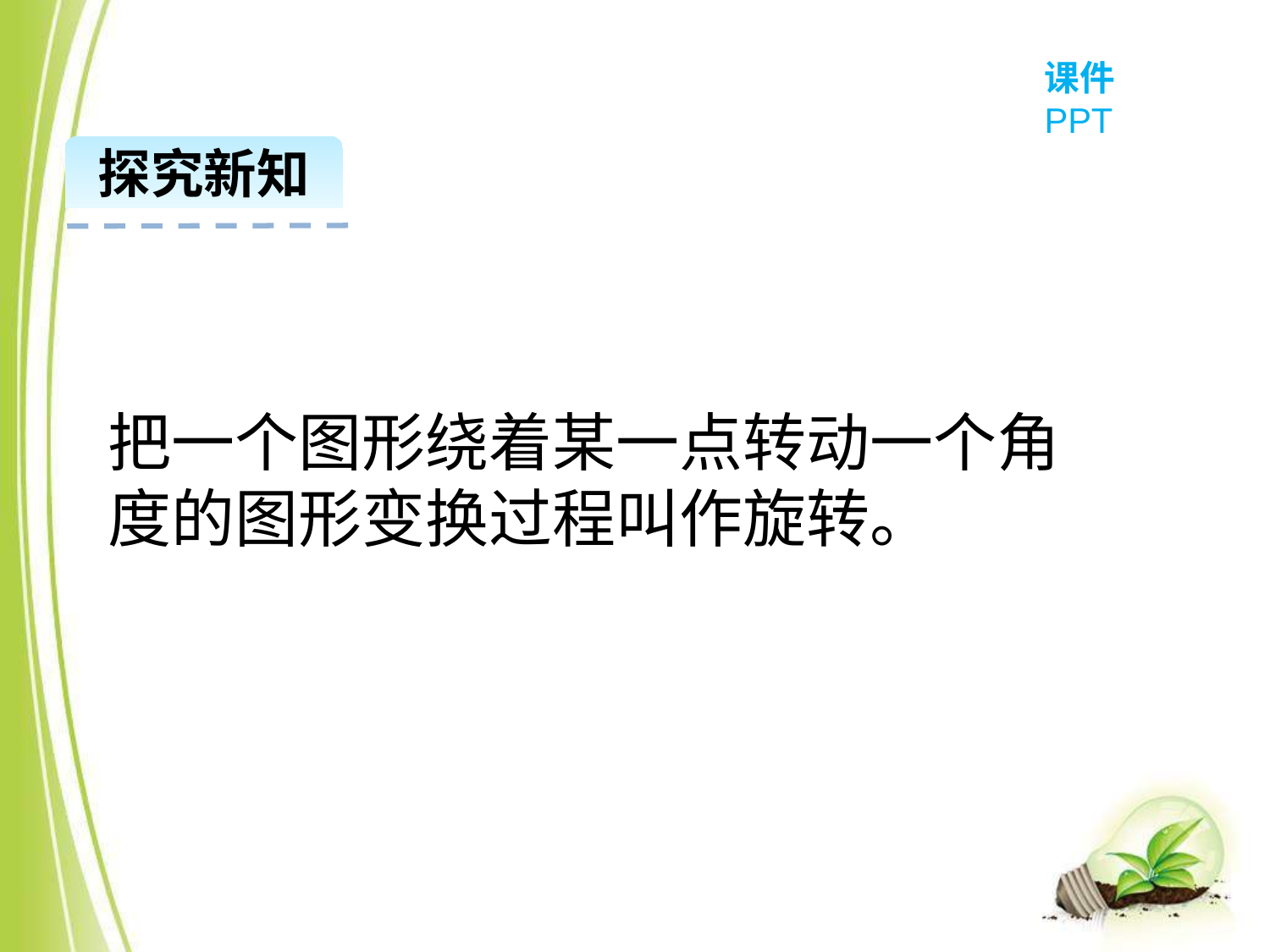

课件PPT
探究新知

把一个图形绕着某一点转动一个角度的图形变换过程叫作旋转。